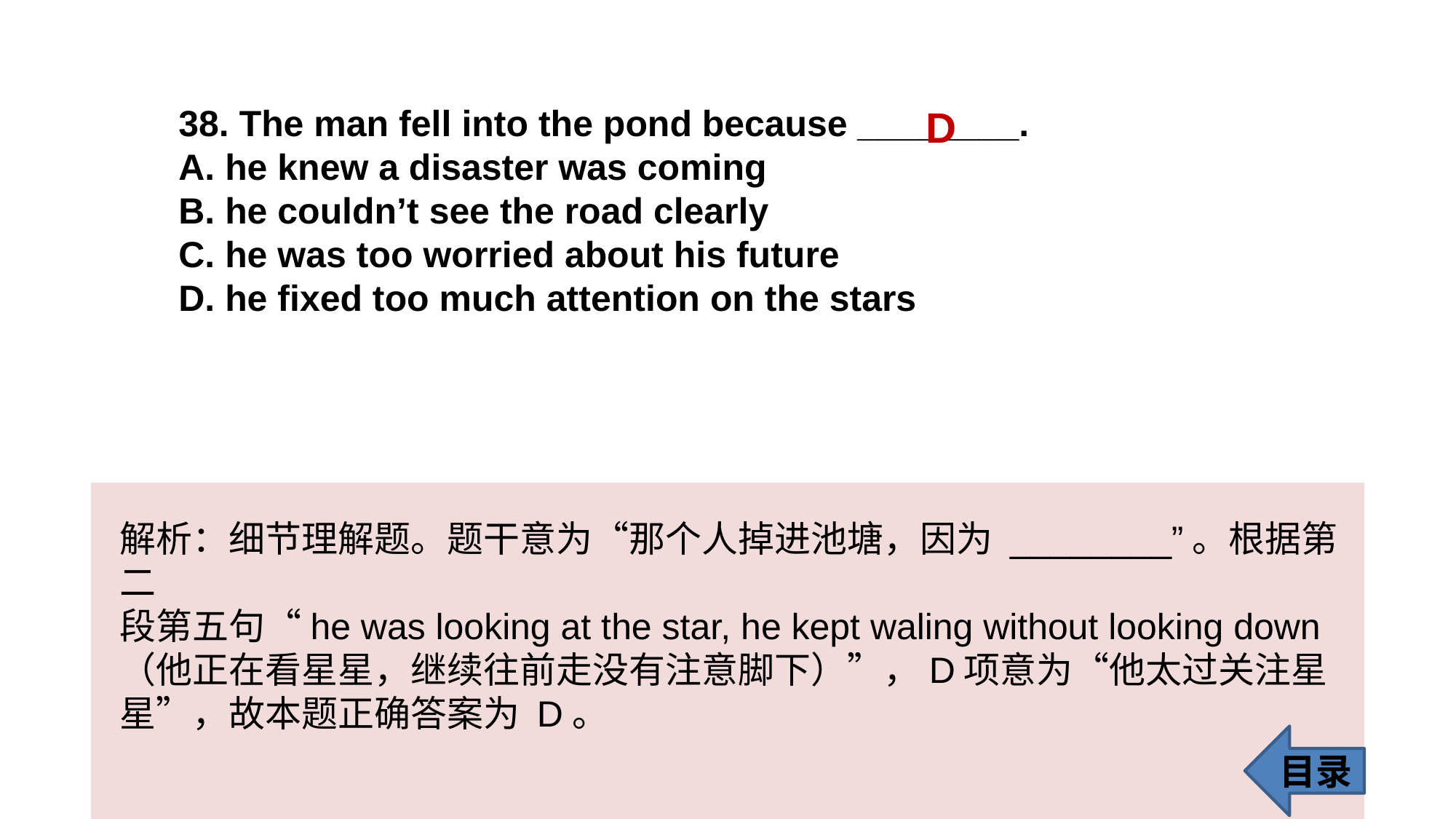

38. The man fell into the pond because ________.
A. he knew a disaster was coming
B. he couldn’t see the road clearly
C. he was too worried about his future
D. he fixed too much attention on the stars
D

解析：细节理解题。题干意为“那个人掉进池塘，因为 ________”。根据第二
段第五句“he was looking at the star, he kept waling without looking down（他正在看星星，继续往前走没有注意脚下）”，D项意为“他太过关注星星”，故本题正确答案为 D。
目录
40